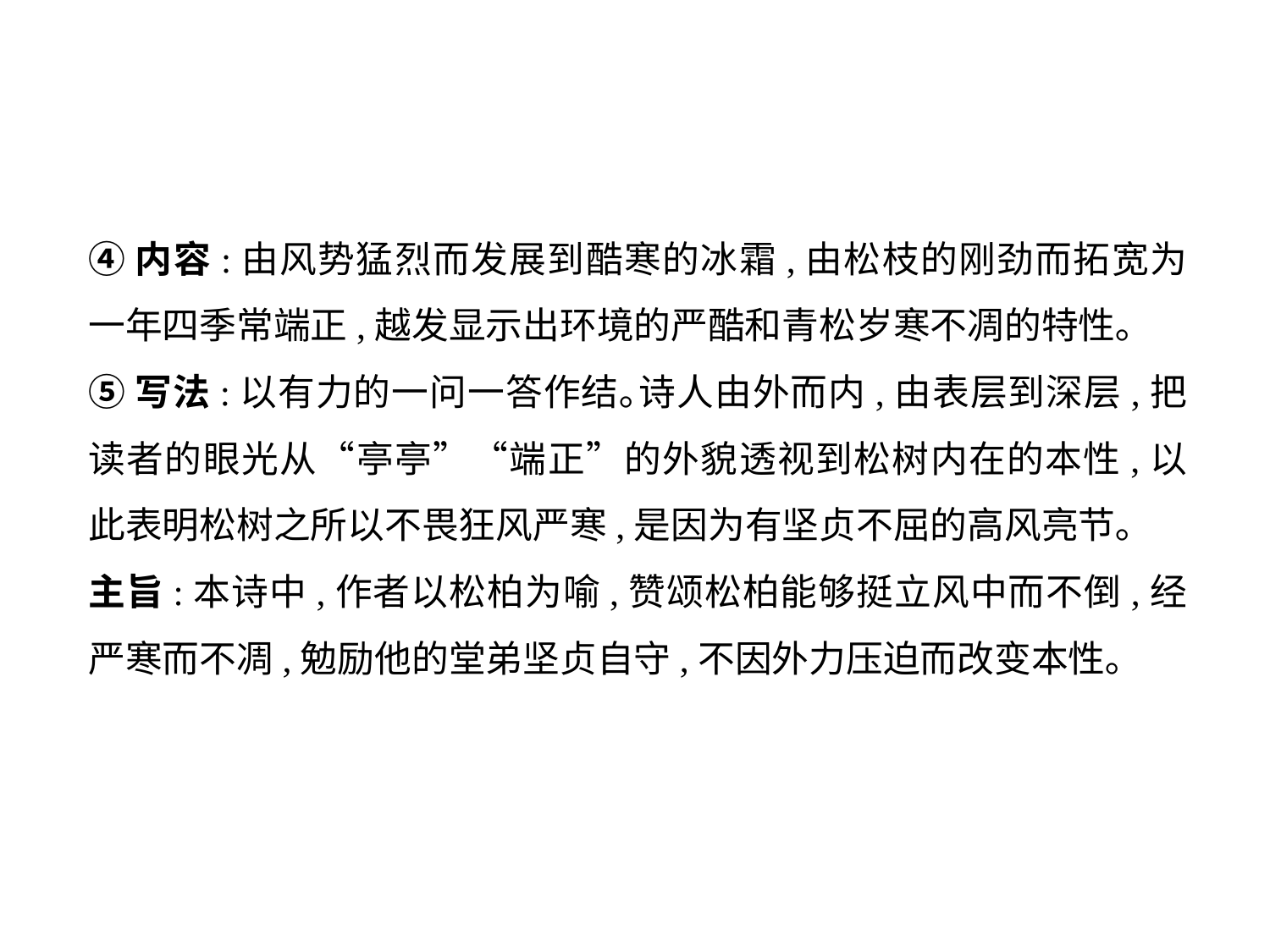

④内容:由风势猛烈而发展到酷寒的冰霜,由松枝的刚劲而拓宽为一年四季常端正,越发显示出环境的严酷和青松岁寒不凋的特性｡
⑤写法:以有力的一问一答作结｡诗人由外而内,由表层到深层,把读者的眼光从“亭亭”“端正”的外貌透视到松树内在的本性,以此表明松树之所以不畏狂风严寒,是因为有坚贞不屈的高风亮节｡
主旨:本诗中,作者以松柏为喻,赞颂松柏能够挺立风中而不倒,经严寒而不凋,勉励他的堂弟坚贞自守,不因外力压迫而改变本性｡